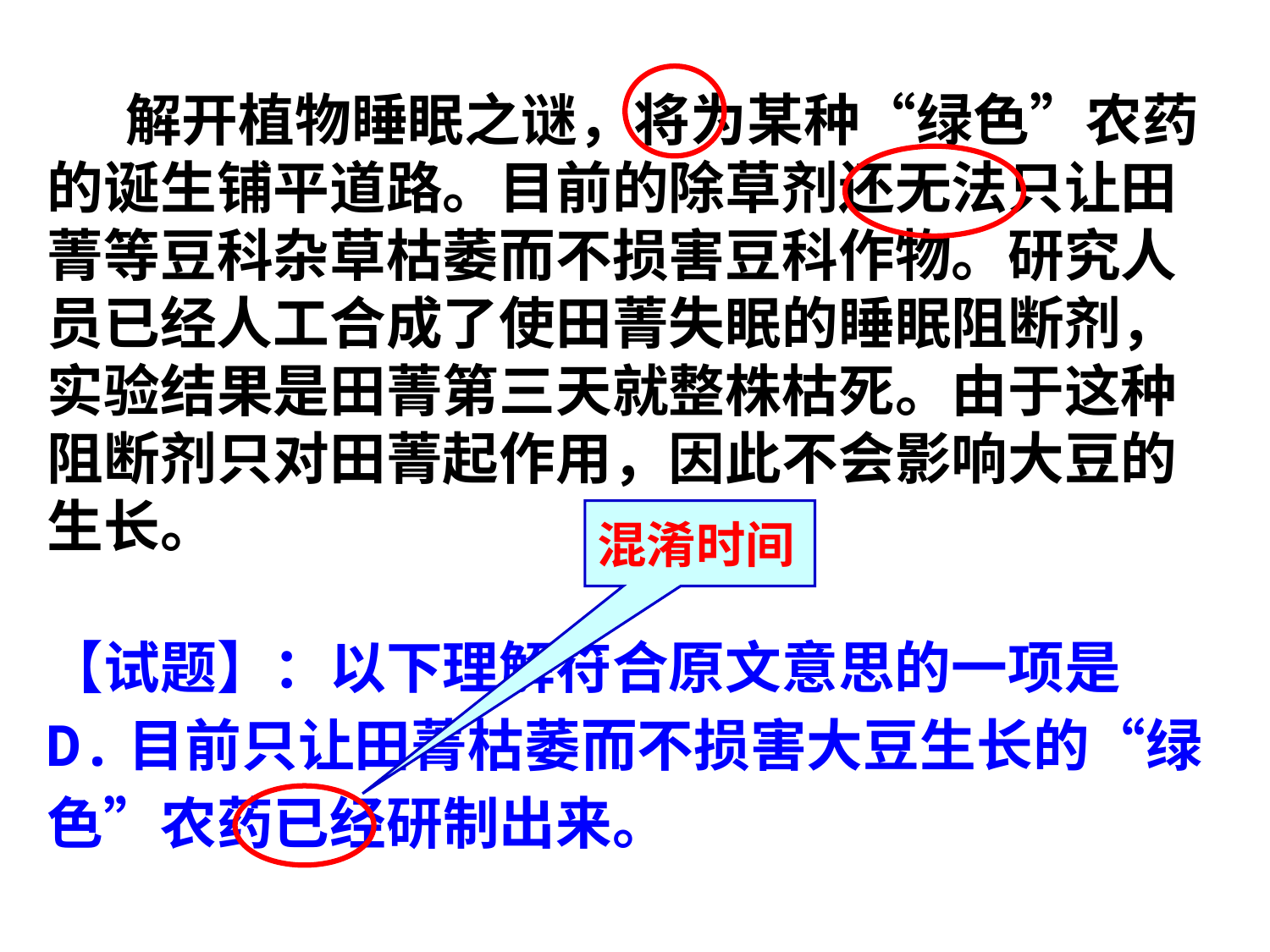

解开植物睡眠之谜，将为某种“绿色”农药的诞生铺平道路。目前的除草剂还无法只让田菁等豆科杂草枯萎而不损害豆科作物。研究人员已经人工合成了使田菁失眠的睡眠阻断剂，实验结果是田菁第三天就整株枯死。由于这种阻断剂只对田菁起作用，因此不会影响大豆的生长。

混淆时间
【试题】：以下理解符合原文意思的一项是
D.目前只让田菁枯萎而不损害大豆生长的“绿色”农药已经研制出来。